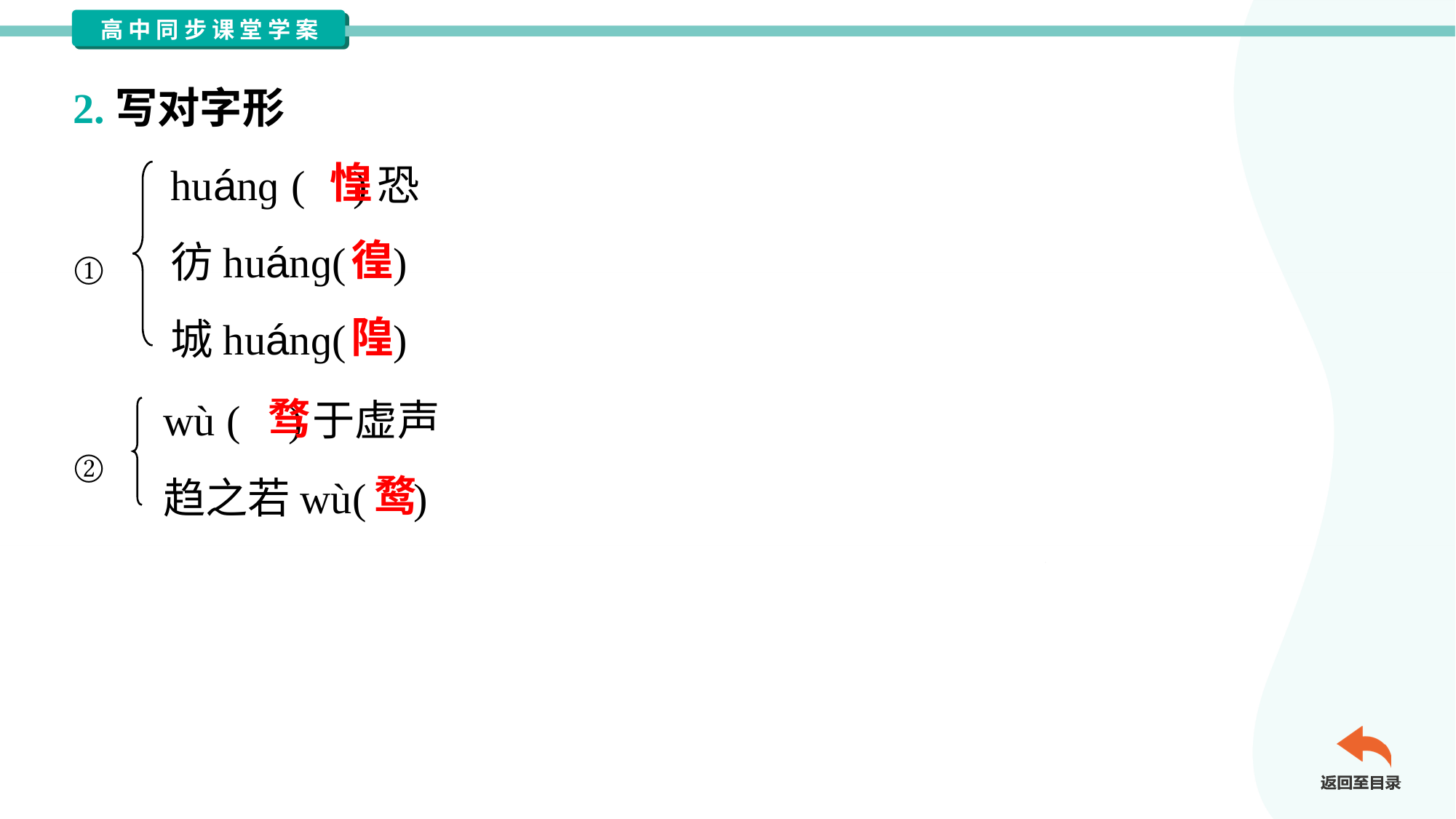

2.写对字形
huánɡ (    )恐
彷huánɡ(    )
城huánɡ(    )
惶

徨
①

隍
wù (    )于虚声
趋之若wù(    )
骛

②

鹜